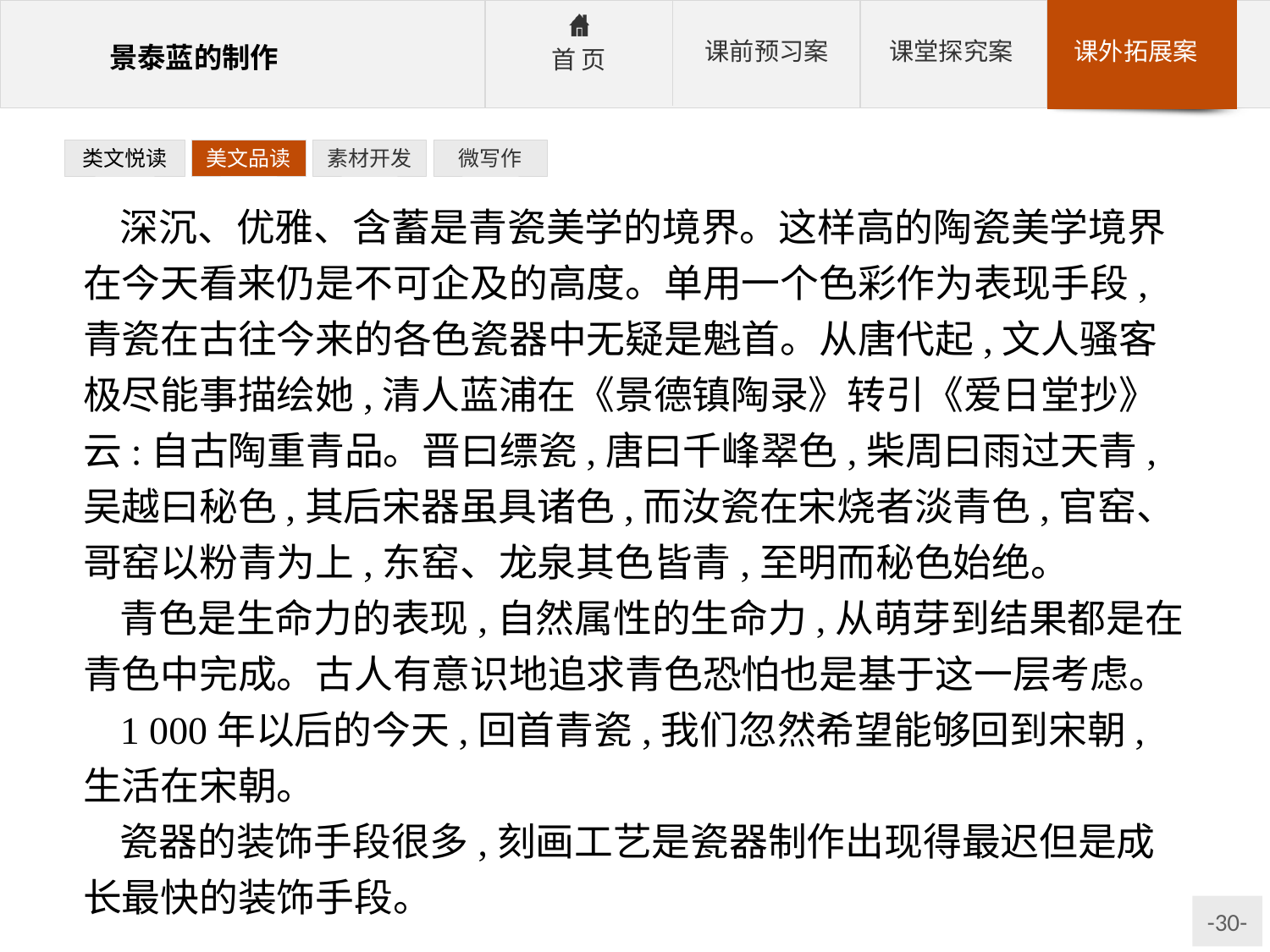

类文悦读
美文品读
素材开发
微写作
深沉、优雅、含蓄是青瓷美学的境界。这样高的陶瓷美学境界在今天看来仍是不可企及的高度。单用一个色彩作为表现手段,青瓷在古往今来的各色瓷器中无疑是魁首。从唐代起,文人骚客极尽能事描绘她,清人蓝浦在《景德镇陶录》转引《爱日堂抄》云:自古陶重青品。晋曰缥瓷,唐曰千峰翠色,柴周曰雨过天青,吴越曰秘色,其后宋器虽具诸色,而汝瓷在宋烧者淡青色,官窑、哥窑以粉青为上,东窑、龙泉其色皆青,至明而秘色始绝。
青色是生命力的表现,自然属性的生命力,从萌芽到结果都是在青色中完成。古人有意识地追求青色恐怕也是基于这一层考虑。
1 000年以后的今天,回首青瓷,我们忽然希望能够回到宋朝,生活在宋朝。
瓷器的装饰手段很多,刻画工艺是瓷器制作出现得最迟但是成长最快的装饰手段。